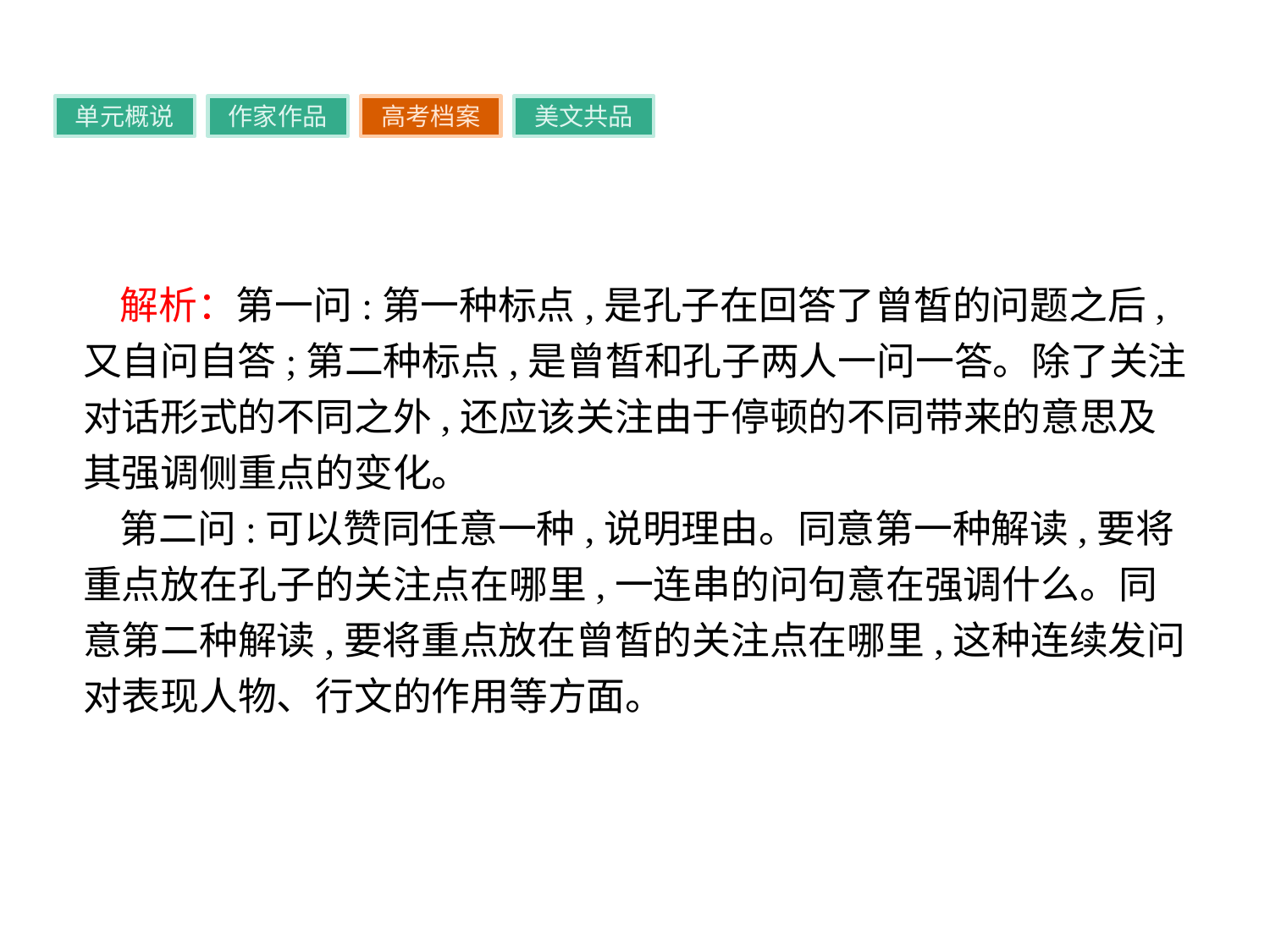

单元概说
作家作品
高考档案
美文共品
解析：第一问:第一种标点,是孔子在回答了曾皙的问题之后,又自问自答;第二种标点,是曾皙和孔子两人一问一答。除了关注对话形式的不同之外,还应该关注由于停顿的不同带来的意思及其强调侧重点的变化。
第二问:可以赞同任意一种,说明理由。同意第一种解读,要将重点放在孔子的关注点在哪里,一连串的问句意在强调什么。同意第二种解读,要将重点放在曾皙的关注点在哪里,这种连续发问对表现人物、行文的作用等方面。